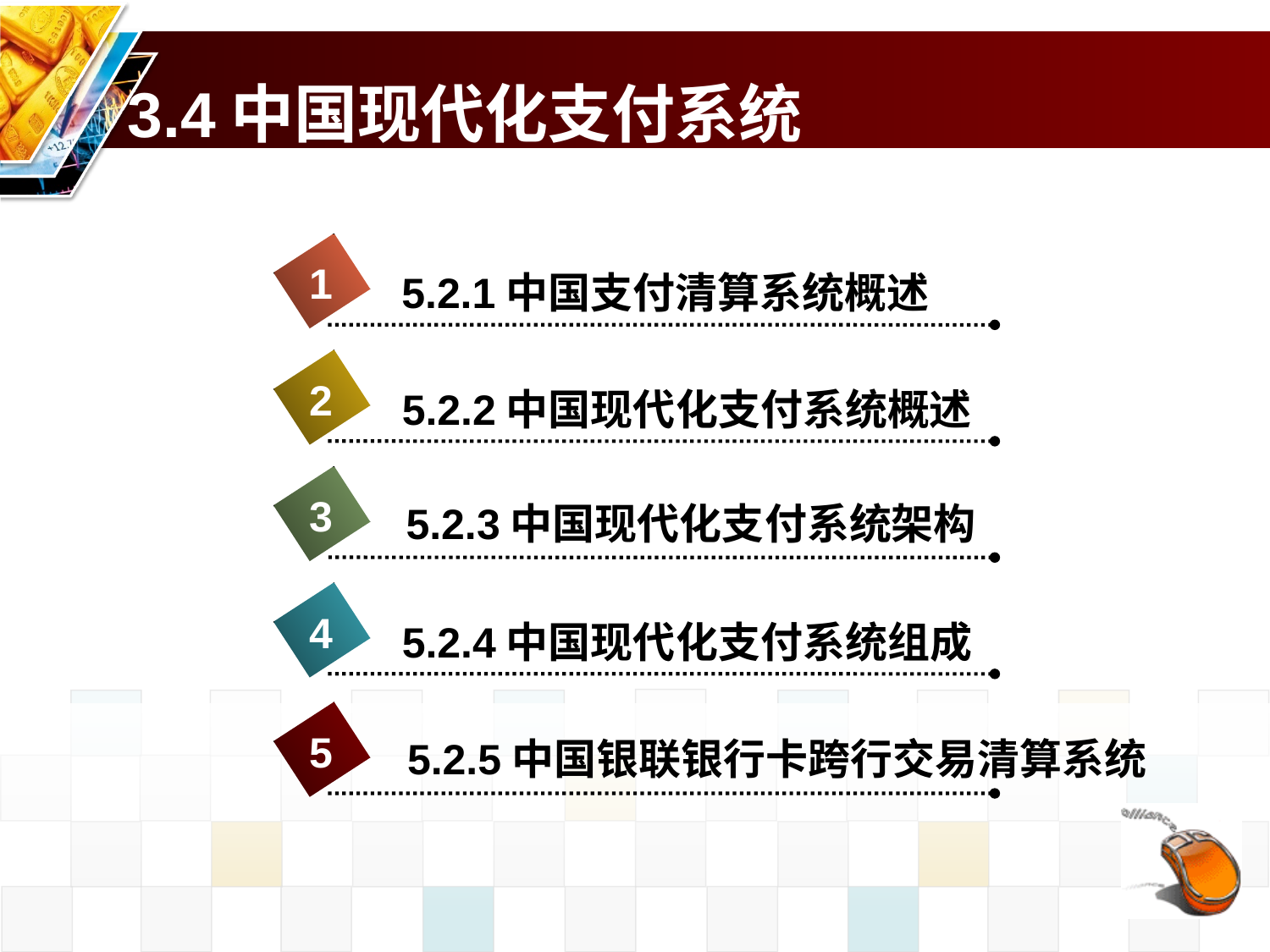

# 3.4中国现代化支付系统

1
5.2.1中国支付清算系统概述

2
5.2.2中国现代化支付系统概述

3
5.2.3中国现代化支付系统架构

4
5.2.4中国现代化支付系统组成

5
5.2.5中国银联银行卡跨行交易清算系统